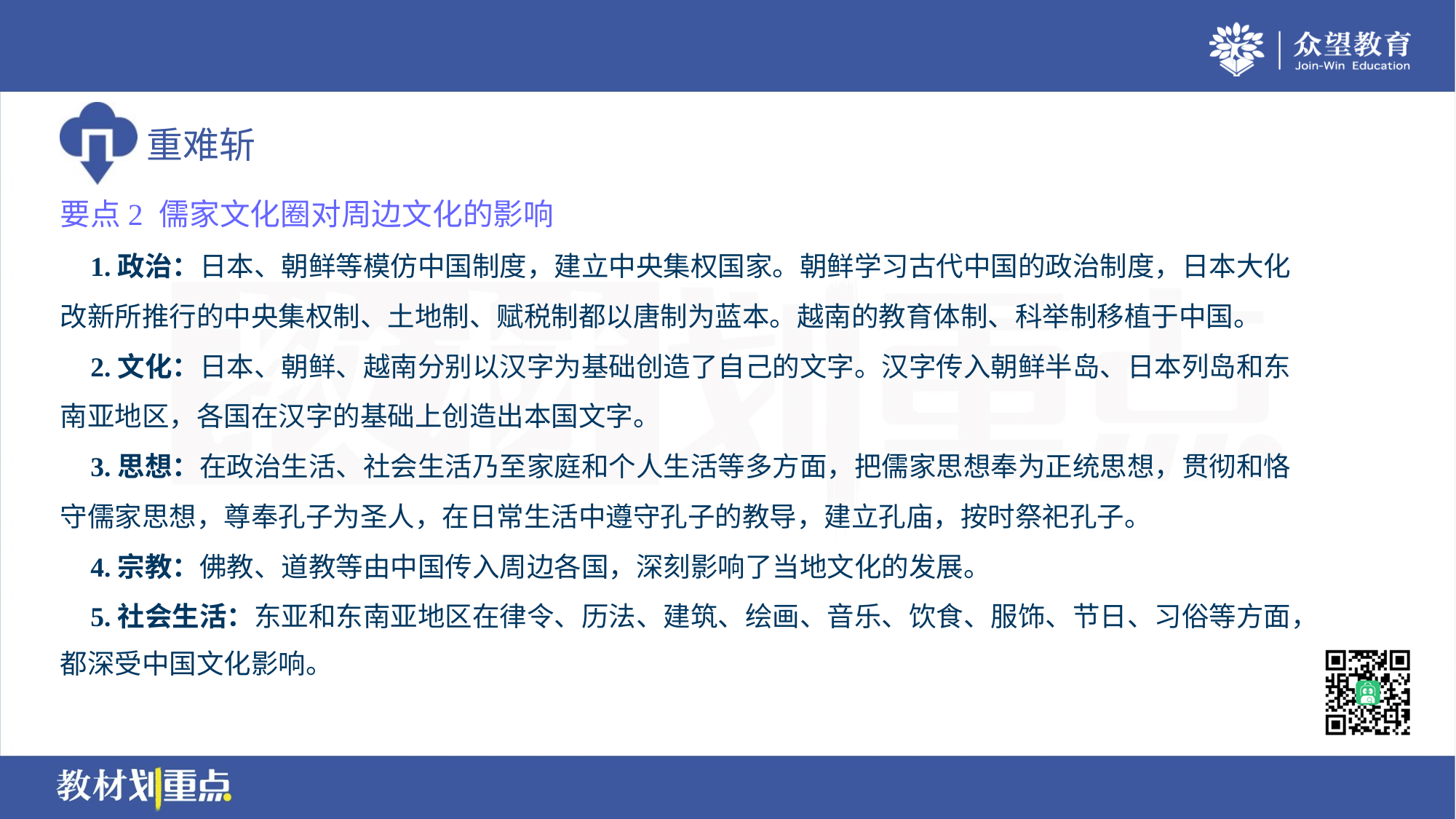

要点2 儒家文化圈对周边文化的影响
    1.政治：日本、朝鲜等模仿中国制度，建立中央集权国家。朝鲜学习古代中国的政治制度，日本大化
改新所推行的中央集权制、土地制、赋税制都以唐制为蓝本。越南的教育体制、科举制移植于中国。
    2.文化：日本、朝鲜、越南分别以汉字为基础创造了自己的文字。汉字传入朝鲜半岛、日本列岛和东
南亚地区，各国在汉字的基础上创造出本国文字。
    3.思想：在政治生活、社会生活乃至家庭和个人生活等多方面，把儒家思想奉为正统思想，贯彻和恪
守儒家思想，尊奉孔子为圣人，在日常生活中遵守孔子的教导，建立孔庙，按时祭祀孔子。
    4.宗教：佛教、道教等由中国传入周边各国，深刻影响了当地文化的发展。
    5.社会生活：东亚和东南亚地区在律令、历法、建筑、绘画、音乐、饮食、服饰、节日、习俗等方面，
都深受中国文化影响。